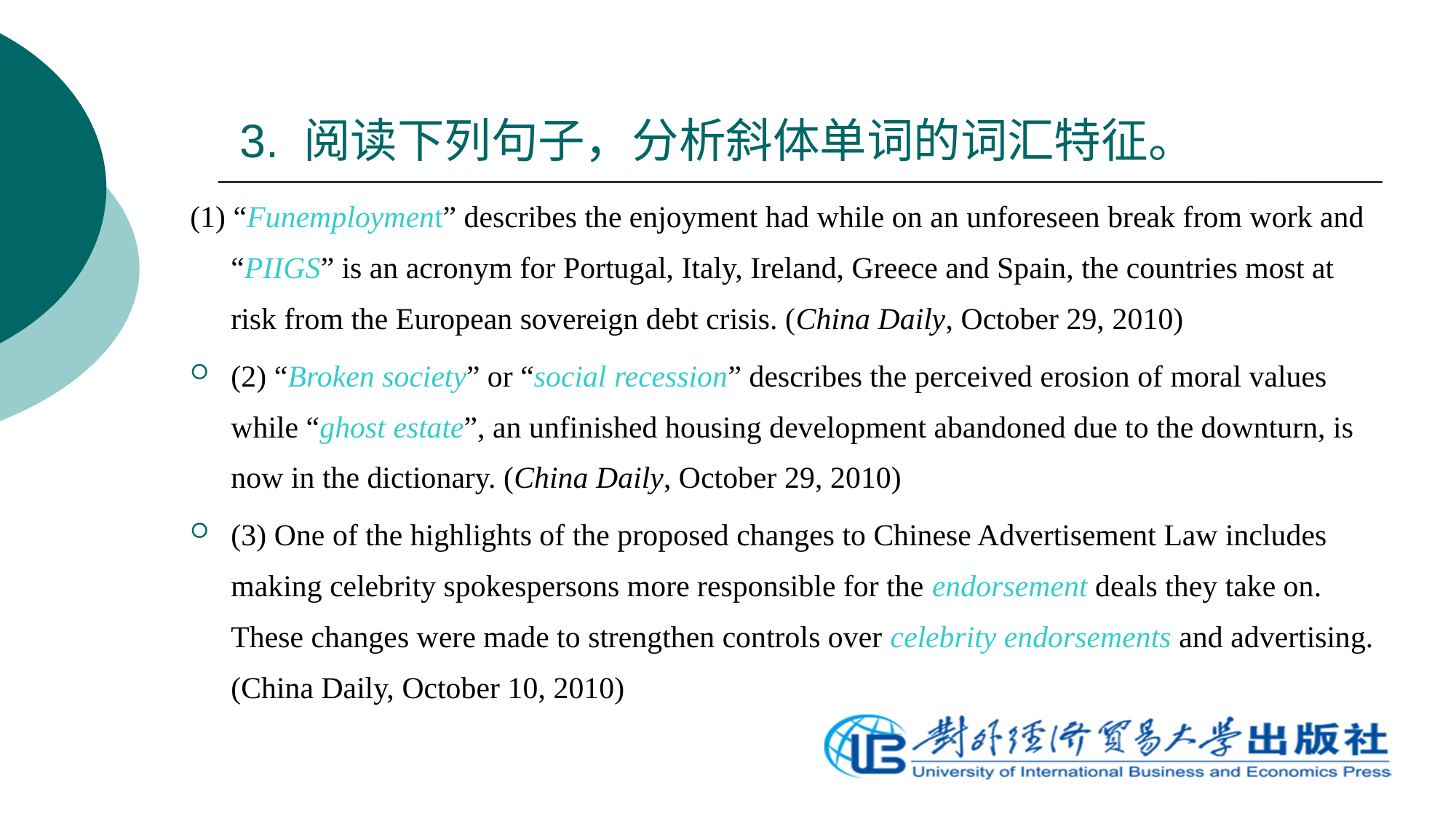

# 3. 阅读下列句子，分析斜体单词的词汇特征。
(1) “Funemployment” describes the enjoyment had while on an unforeseen break from work and “PIIGS” is an acronym for Portugal, Italy, Ireland, Greece and Spain, the countries most at risk from the European sovereign debt crisis. (China Daily, October 29, 2010)
(2) “Broken society” or “social recession” describes the perceived erosion of moral values while “ghost estate”, an unfinished housing development abandoned due to the downturn, is now in the dictionary. (China Daily, October 29, 2010)
(3) One of the highlights of the proposed changes to Chinese Advertisement Law includes making celebrity spokespersons more responsible for the endorsement deals they take on. These changes were made to strengthen controls over celebrity endorsements and advertising. (China Daily, October 10, 2010)